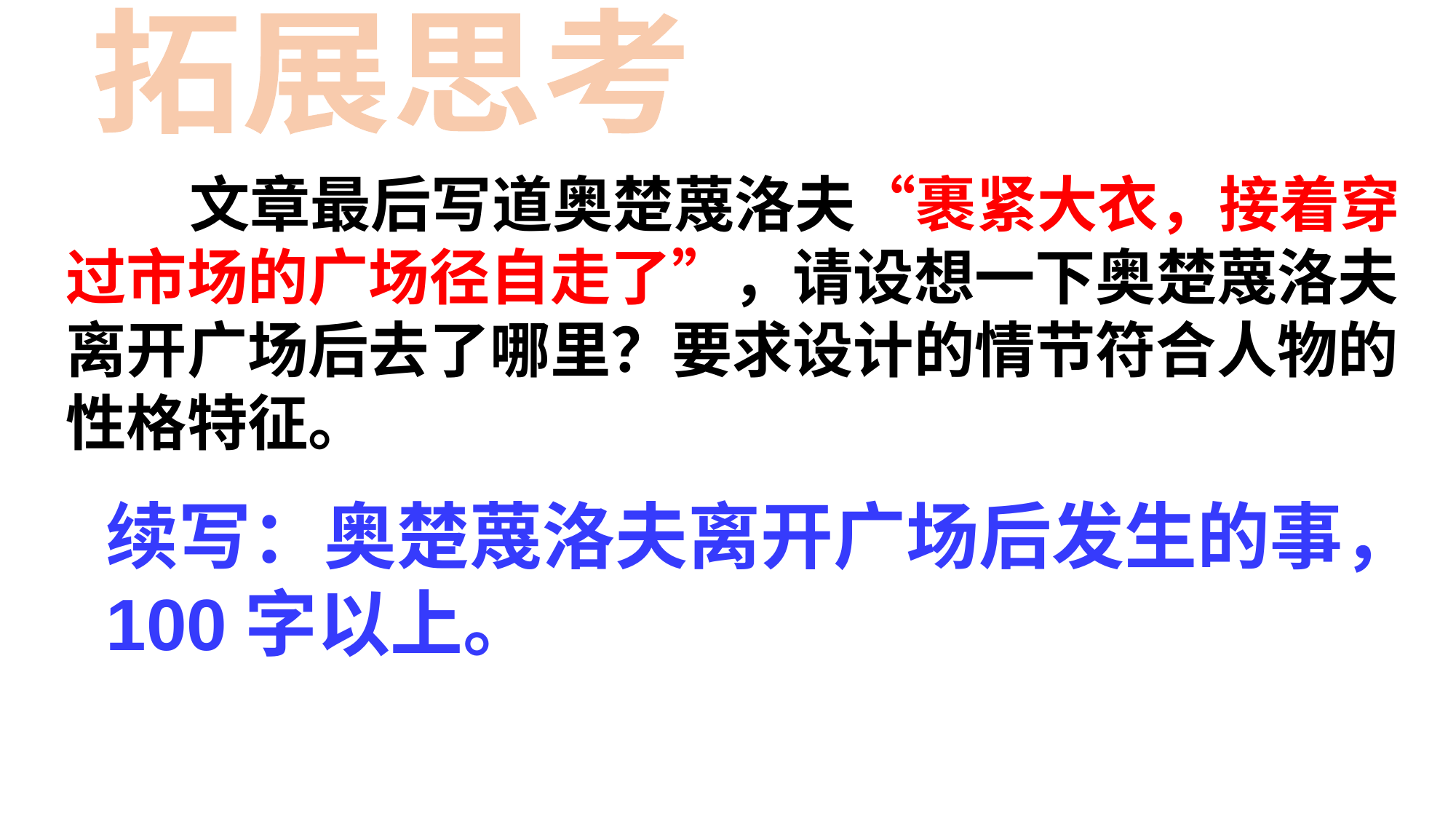

拓展思考
              文章最后写道奥楚蔑洛夫“裹紧大衣，接着穿过市场的广场径自走了”，请设想一下奥楚蔑洛夫离开广场后去了哪里？要求设计的情节符合人物的性格特征。
续写：奥楚蔑洛夫离开广场后发生的事，100字以上。